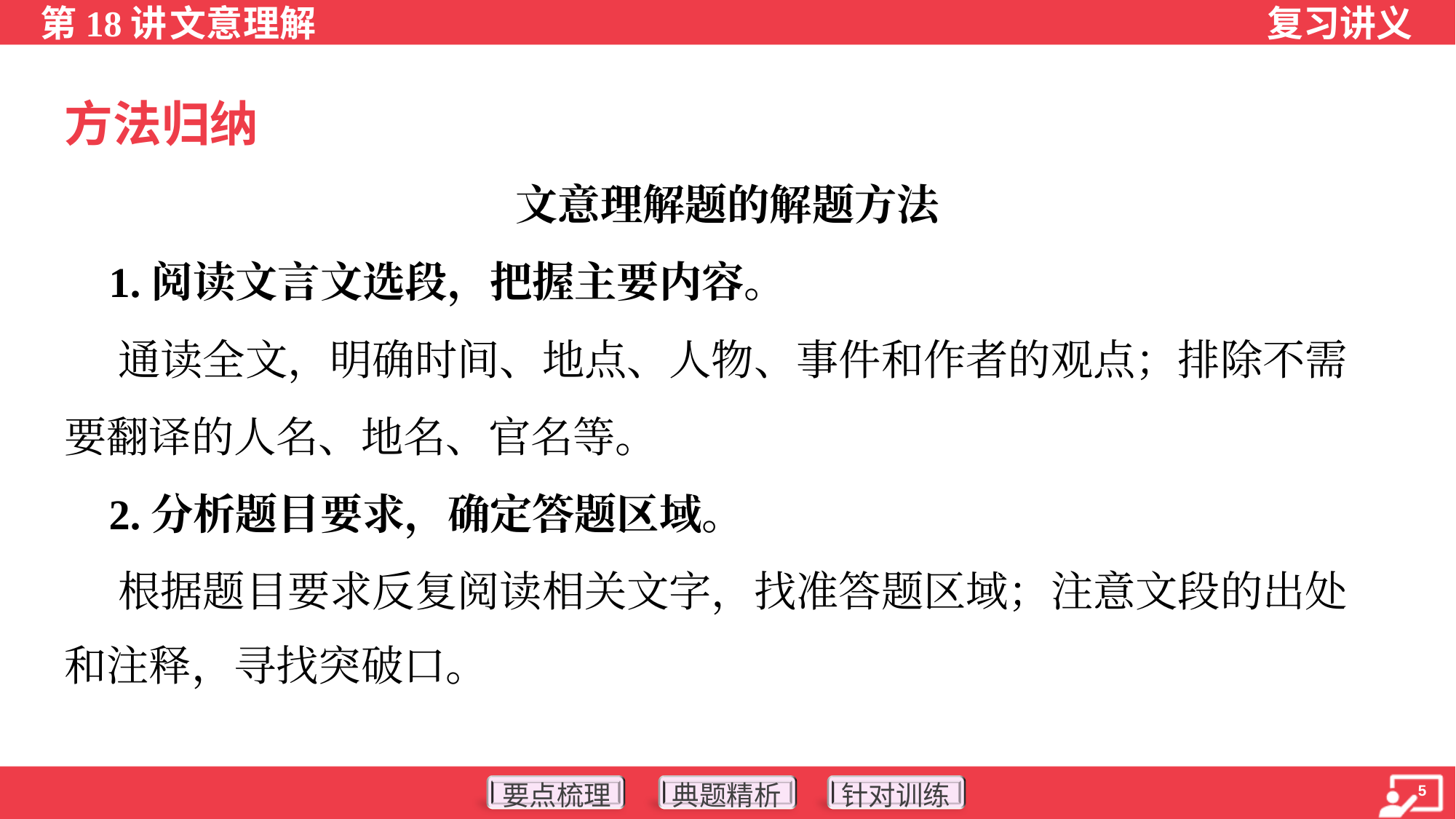

方法归纳
文意理解题的解题方法
    1.阅读文言文选段，把握主要内容。
    通读全文，明确时间、地点、人物、事件和作者的观点；排除不需
要翻译的人名、地名、官名等。
    2.分析题目要求，确定答题区域。
    根据题目要求反复阅读相关文字，找准答题区域；注意文段的出处
和注释，寻找突破口。